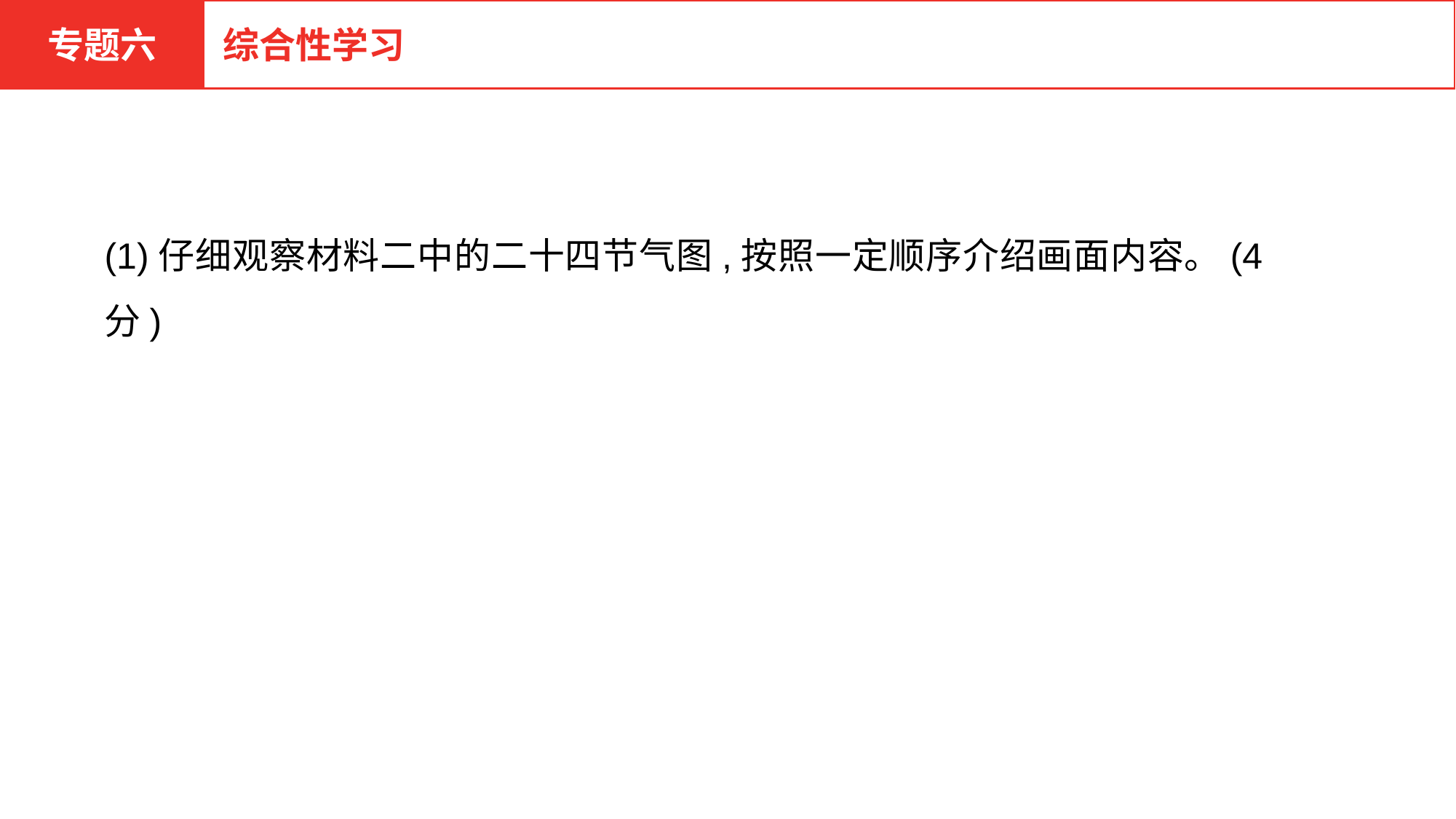

专题六
综合性学习
(1)仔细观察材料二中的二十四节气图,按照一定顺序介绍画面内容。(4分)